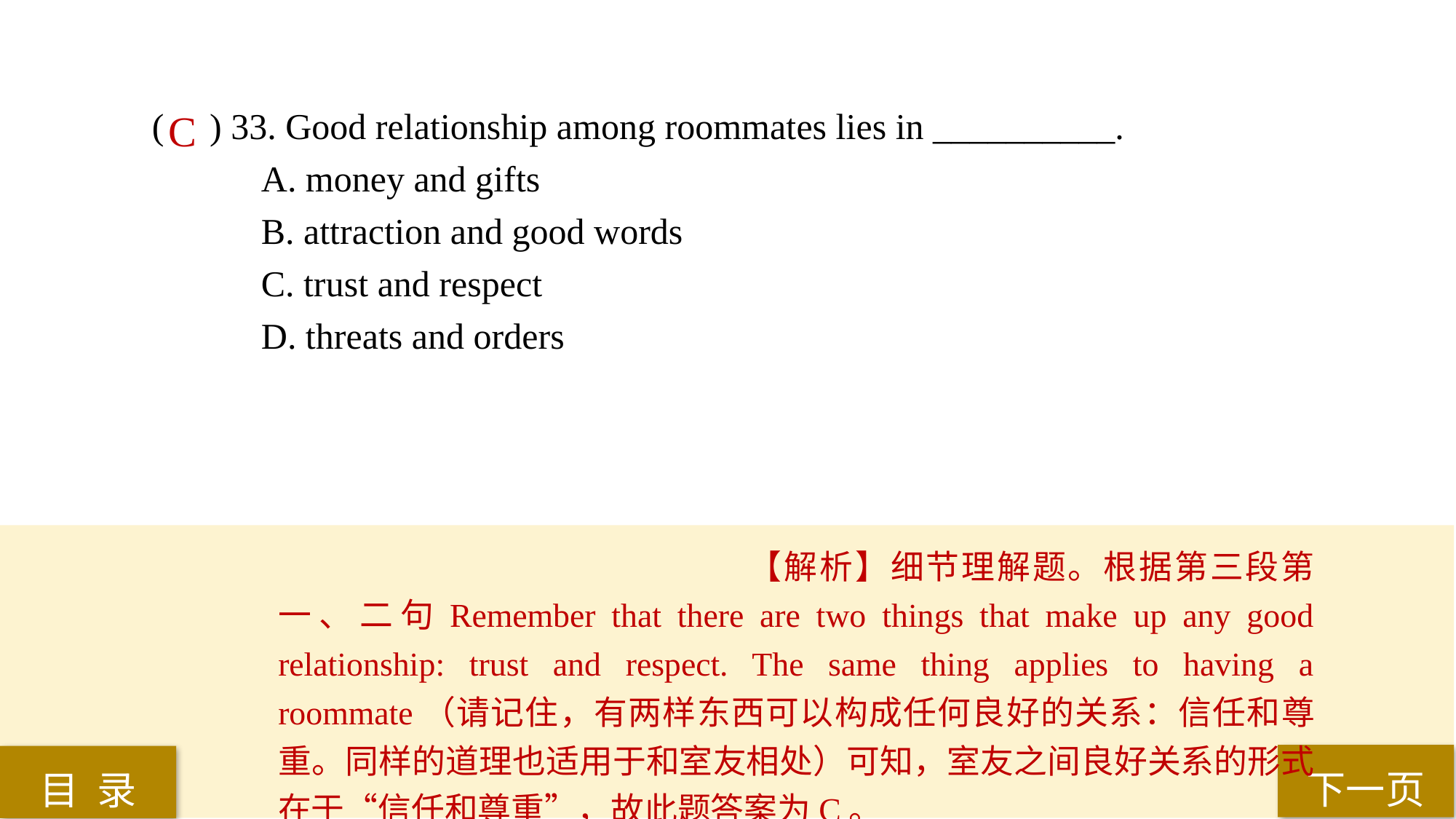

(     ) 33. Good relationship among roommates lies in __________.
A. money and gifts
B. attraction and good words
C. trust and respect
D. threats and orders
C
【解析】细节理解题。根据第三段第一、二句Remember that there are two things that make up any good relationship: trust and respect. The same thing applies to having a roommate（请记住，有两样东西可以构成任何良好的关系：信任和尊重。同样的道理也适用于和室友相处）可知，室友之间良好关系的形式在于“信任和尊重”，故此题答案为C。